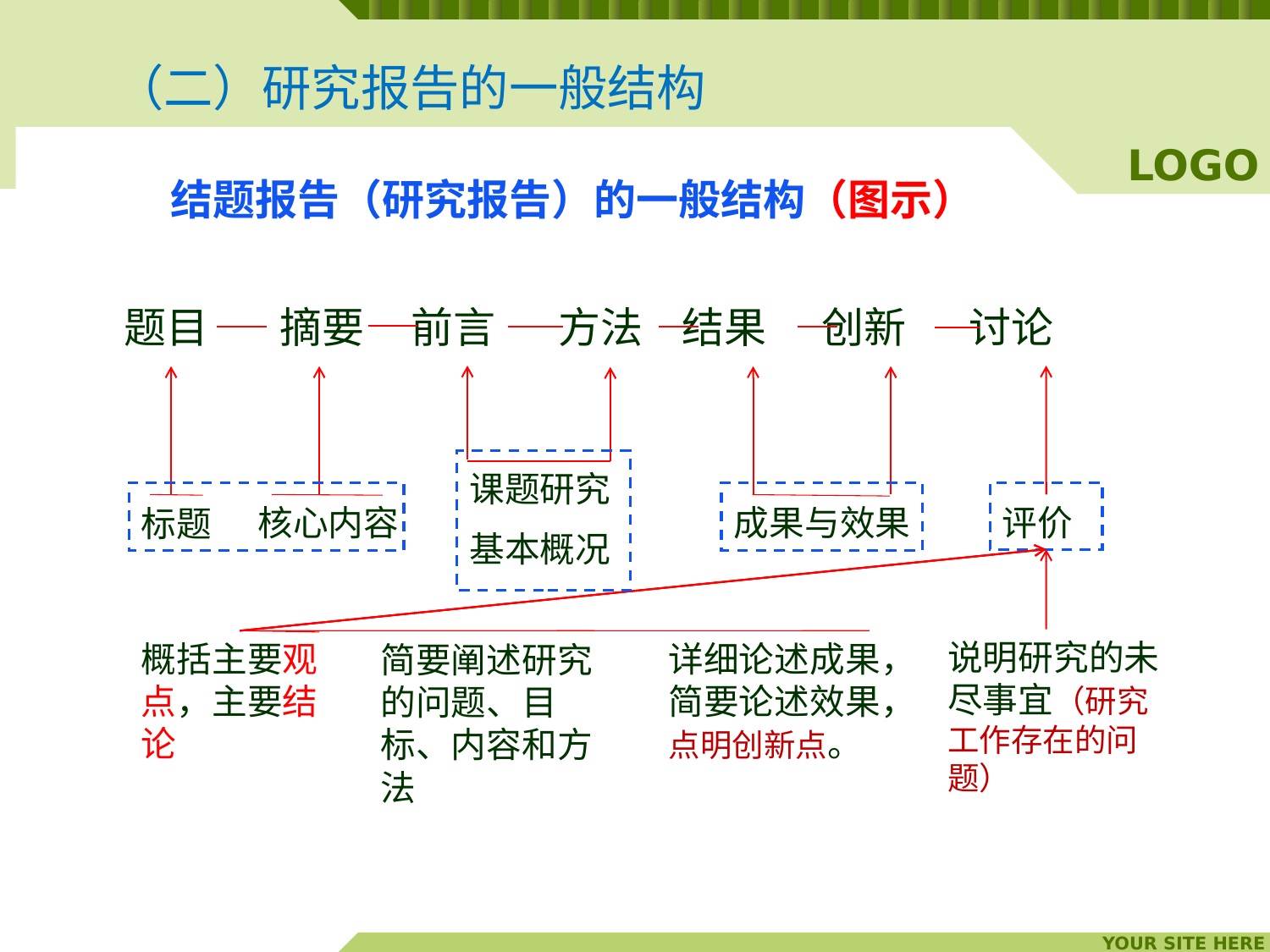

（二）研究报告的一般结构
# 结题报告（研究报告）的一般结构（图示）
题目         摘要      前言        方法     结果       创新        讨论

课题研究
基本概况

核心内容
成果与效果
评价
标题
说明研究的未尽事宜（研究工作存在的问题）
概括主要观点，主要结论

详细论述成果，简要论述效果，点明创新点。
简要阐述研究的问题、目标、内容和方法